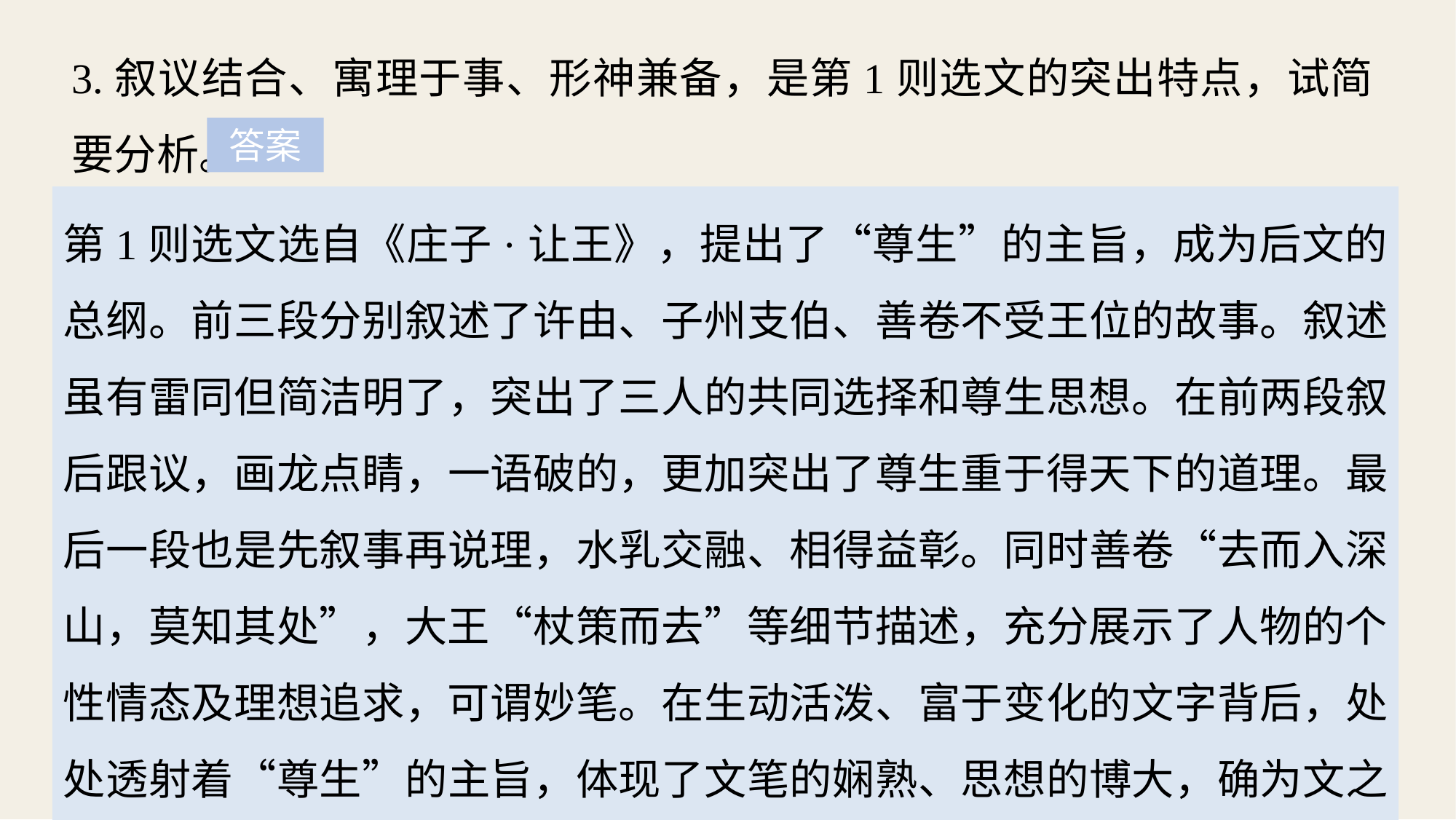

3.叙议结合、寓理于事、形神兼备，是第1则选文的突出特点，试简要分析。
答案
第1则选文选自《庄子·让王》，提出了“尊生”的主旨，成为后文的总纲。前三段分别叙述了许由、子州支伯、善卷不受王位的故事。叙述虽有雷同但简洁明了，突出了三人的共同选择和尊生思想。在前两段叙后跟议，画龙点睛，一语破的，更加突出了尊生重于得天下的道理。最后一段也是先叙事再说理，水乳交融、相得益彰。同时善卷“去而入深山，莫知其处”，大王“杖策而去”等细节描述，充分展示了人物的个性情态及理想追求，可谓妙笔。在生动活泼、富于变化的文字背后，处处透射着“尊生”的主旨，体现了文笔的娴熟、思想的博大，确为文之上品。